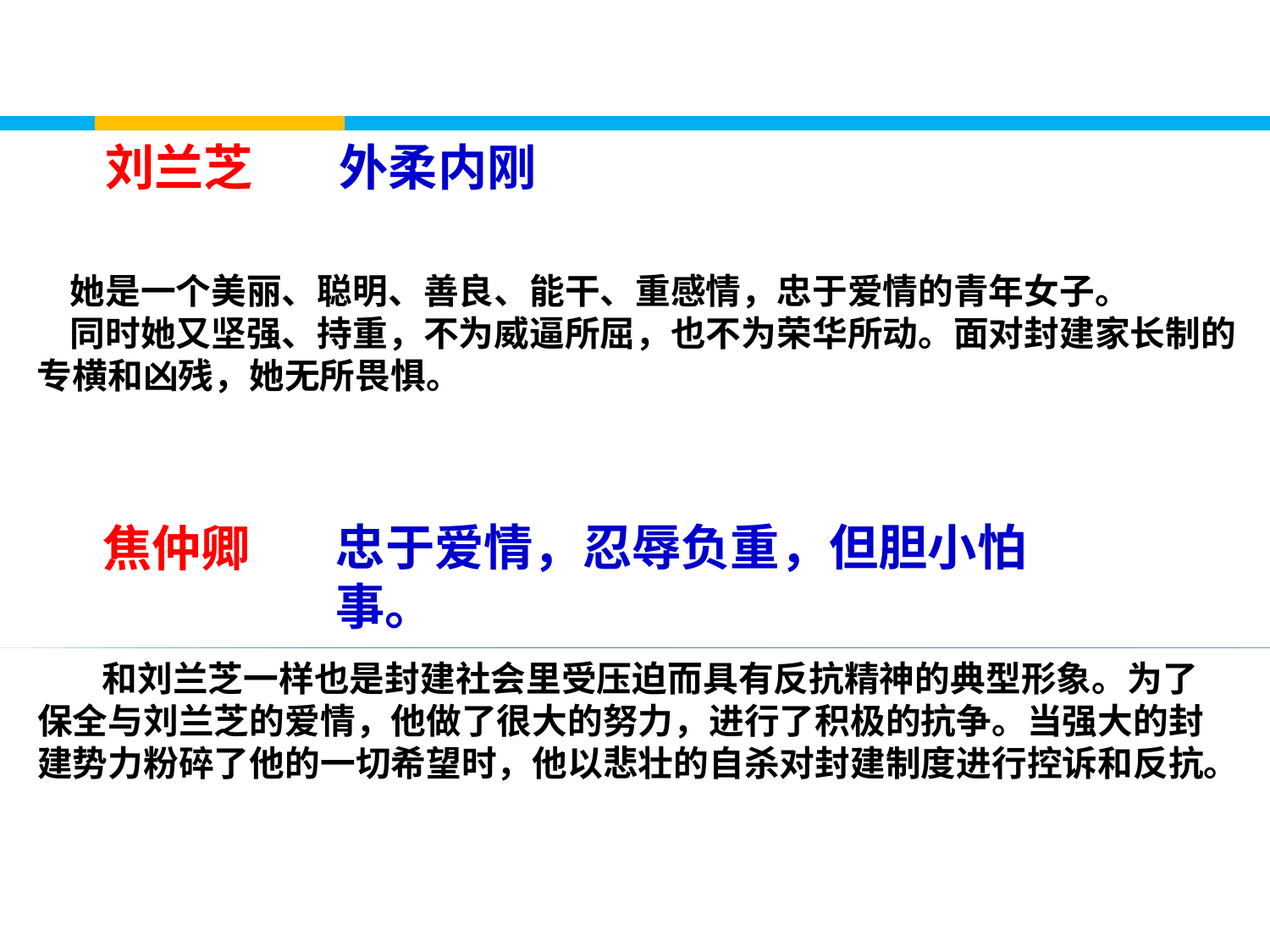

刘兰芝
外柔内刚
   她是一个美丽、聪明、善良、能干、重感情，忠于爱情的青年女子。
   同时她又坚强、持重，不为威逼所屈，也不为荣华所动。面对封建家长制的专横和凶残，她无所畏惧。
忠于爱情，忍辱负重，但胆小怕事。
焦仲卿
       和刘兰芝一样也是封建社会里受压迫而具有反抗精神的典型形象。为了保全与刘兰芝的爱情，他做了很大的努力，进行了积极的抗争。当强大的封建势力粉碎了他的一切希望时，他以悲壮的自杀对封建制度进行控诉和反抗。